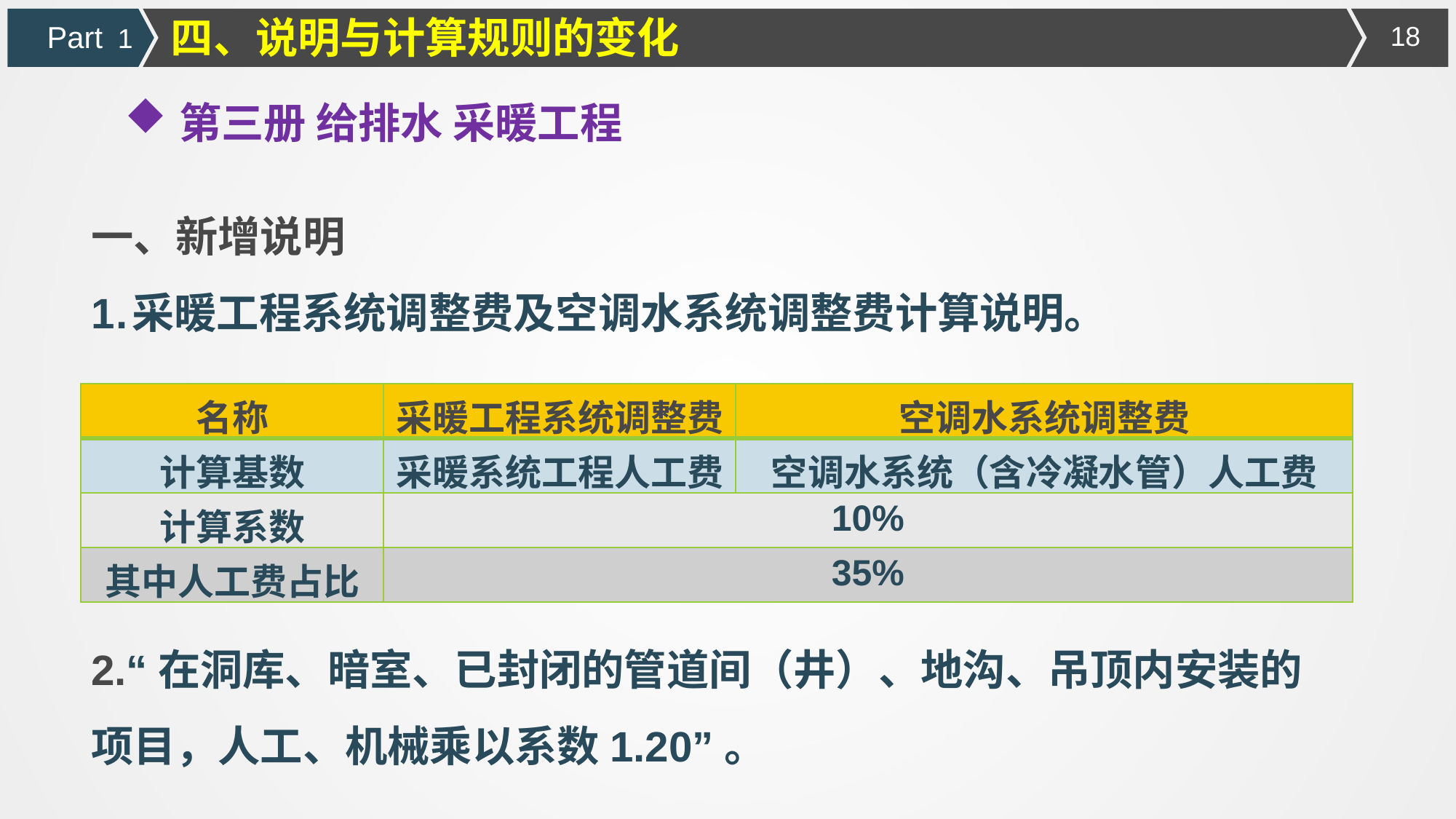

四、说明与计算规则的变化
Part  1
第三册 给排水 采暖工程
一、新增说明
采暖工程系统调整费及空调水系统调整费计算说明。

2.“在洞库、暗室、已封闭的管道间（井）、地沟、吊顶内安装的项目，人工、机械乘以系数1.20”。

| 名称 | 采暖工程系统调整费 | 空调水系统调整费 |
| --- | --- | --- |
| 计算基数 | 采暖系统工程人工费 | 空调水系统（含冷凝水管）人工费 |
| 计算系数 | 10% |  |
| 其中人工费占比 | 35% |  |